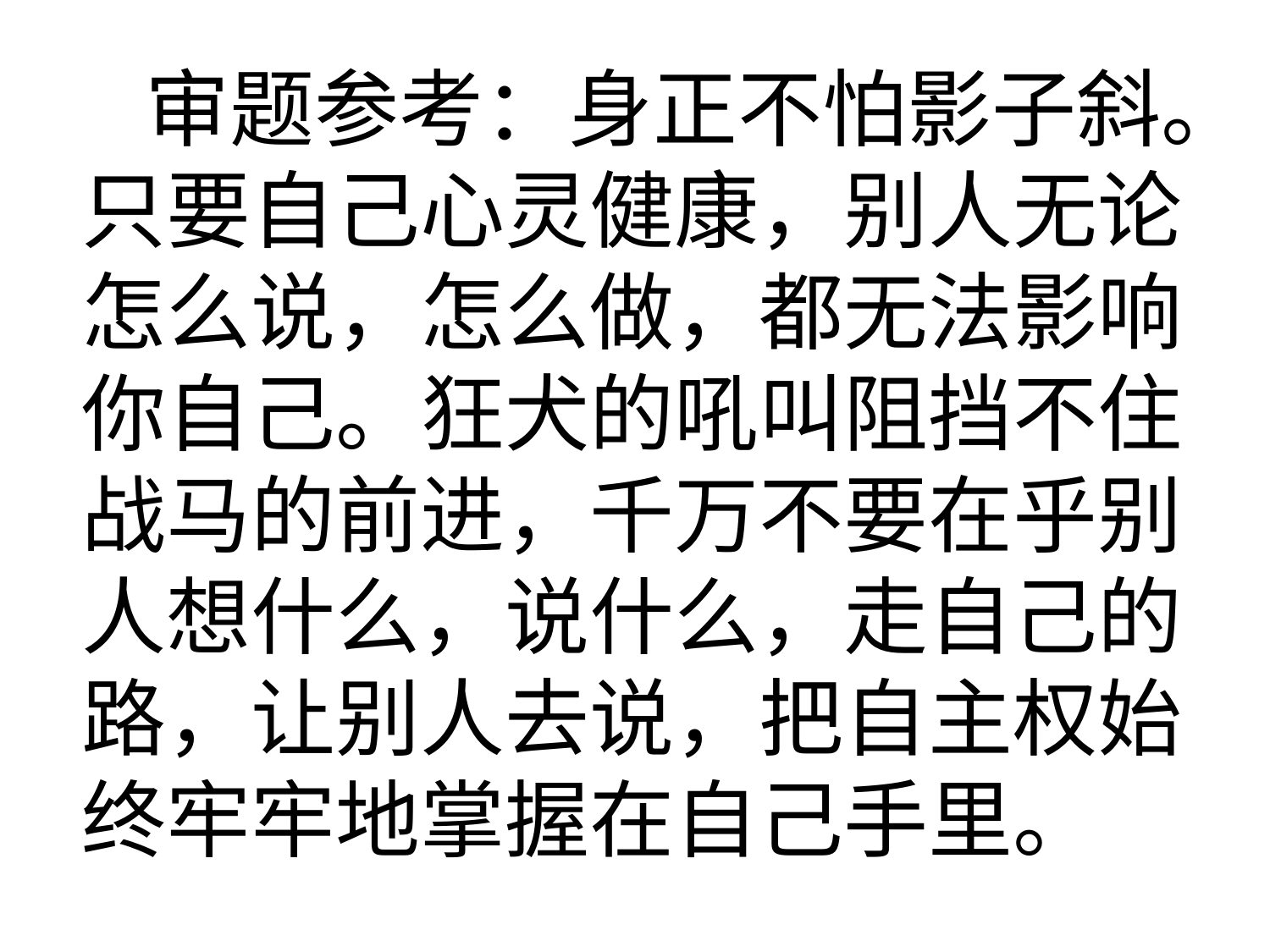

审题参考：身正不怕影子斜。只要自己心灵健康，别人无论怎么说，怎么做，都无法影响你自己。狂犬的吼叫阻挡不住战马的前进，千万不要在乎别人想什么，说什么，走自己的路，让别人去说，把自主权始终牢牢地掌握在自己手里。